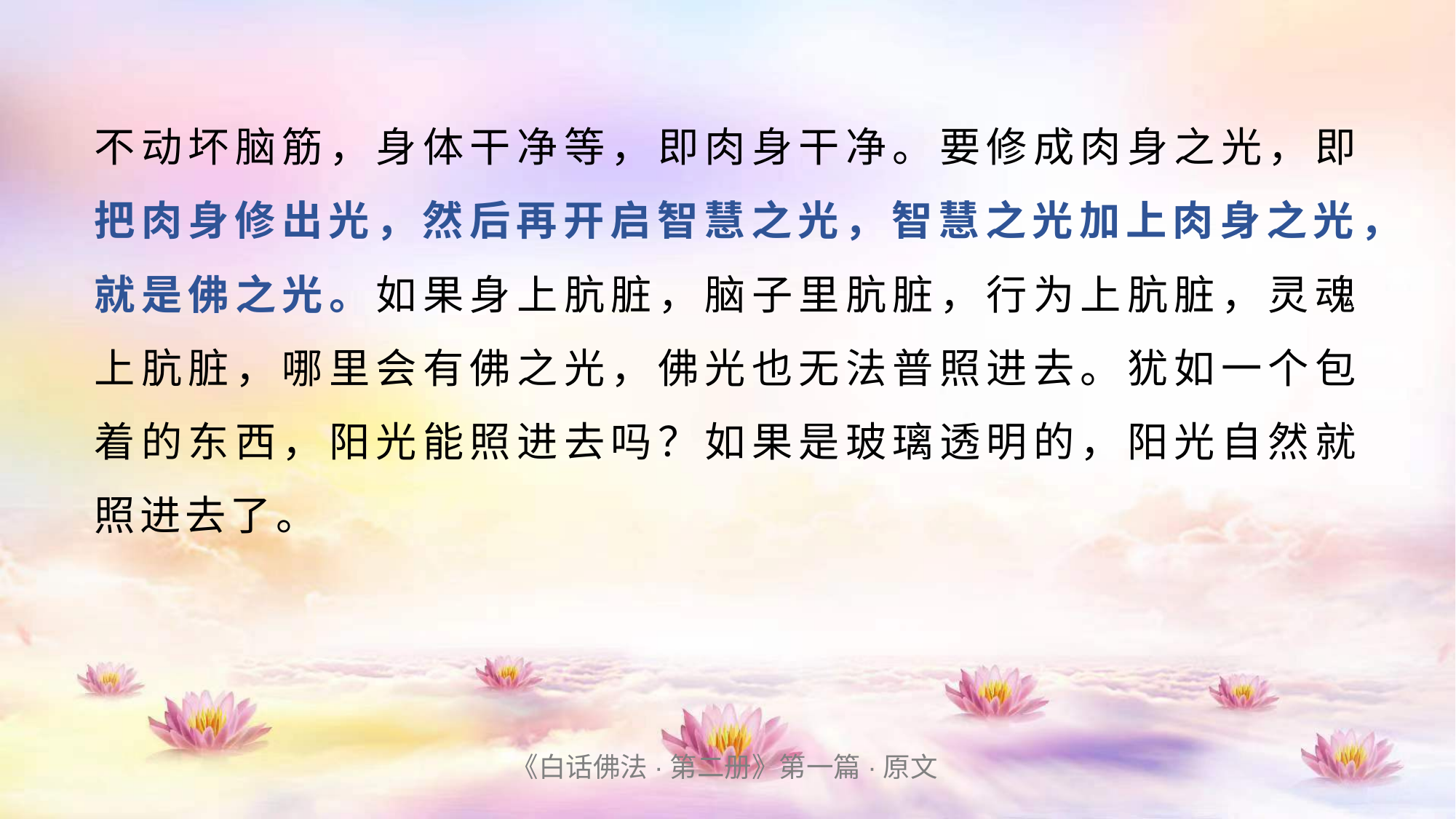

# 不动坏脑筋，身体干净等，即肉身干净。要修成肉身之光，即把肉身修出光，然后再开启智慧之光，智慧之光加上肉身之光，就是佛之光。如果身上肮脏，脑子里肮脏，行为上肮脏，灵魂上肮脏，哪里会有佛之光，佛光也无法普照进去。犹如一个包着的东西，阳光能照进去吗？如果是玻璃透明的，阳光自然就照进去了。
《白话佛法·第二册》第一篇·原文